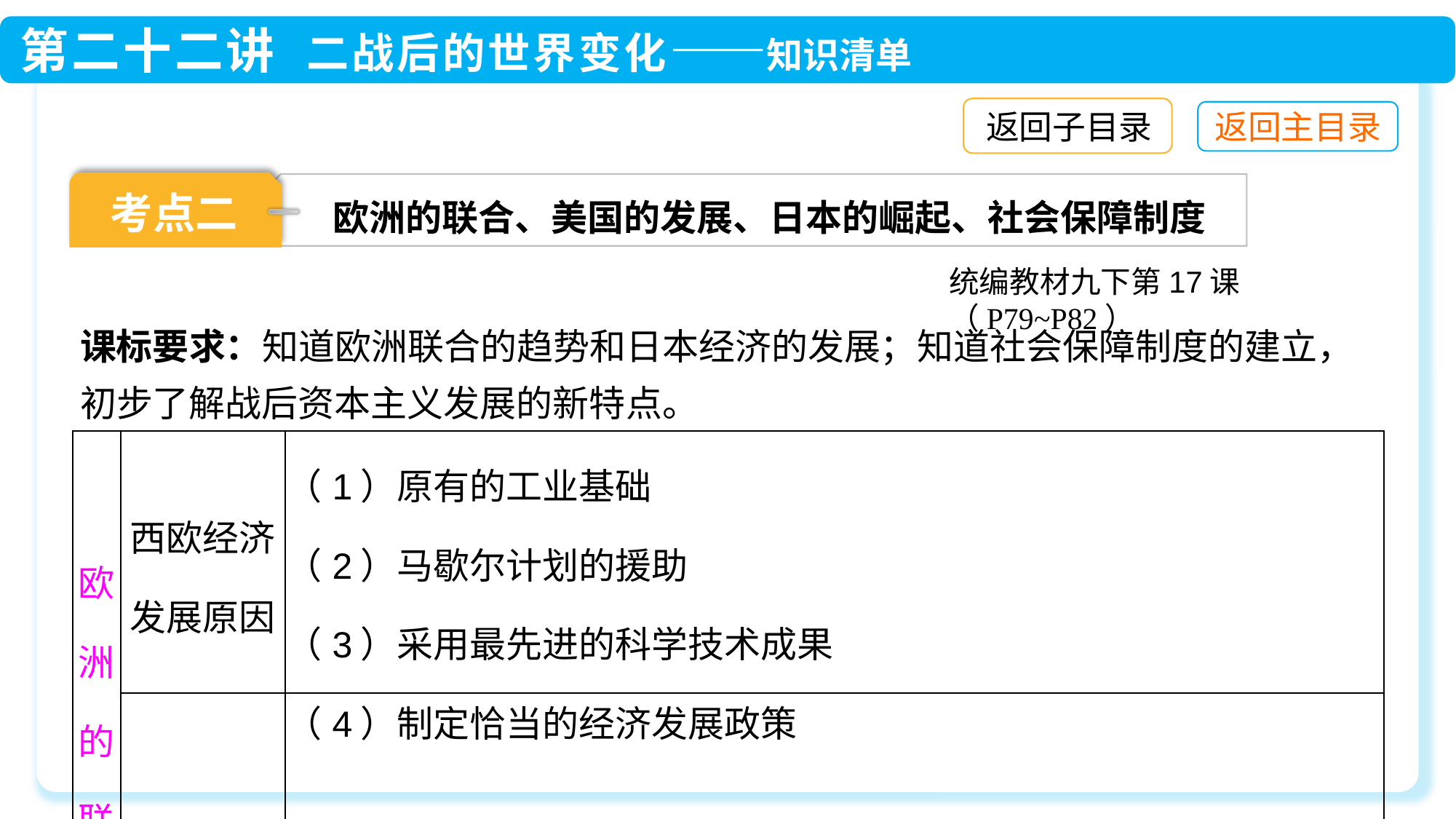

返回子目录
考点二

欧洲的联合、美国的发展、日本的崛起、社会保障制度

统编教材九下第17课（P79~P82）
课标要求：知道欧洲联合的趋势和日本经济的发展；知道社会保障制度的建立，初步了解战后资本主义发展的新特点。
| 欧洲的联合 | 西欧经济发展原因 | （1）原有的工业基础 （2）马歇尔计划的援助 （3）采用最先进的科学技术成果 （4）制定恰当的经济发展政策 |
| --- | --- | --- |
|  | 目的 | 经济的发展使西欧国家之间联系日益密切，联合自强以提高国际地位 |